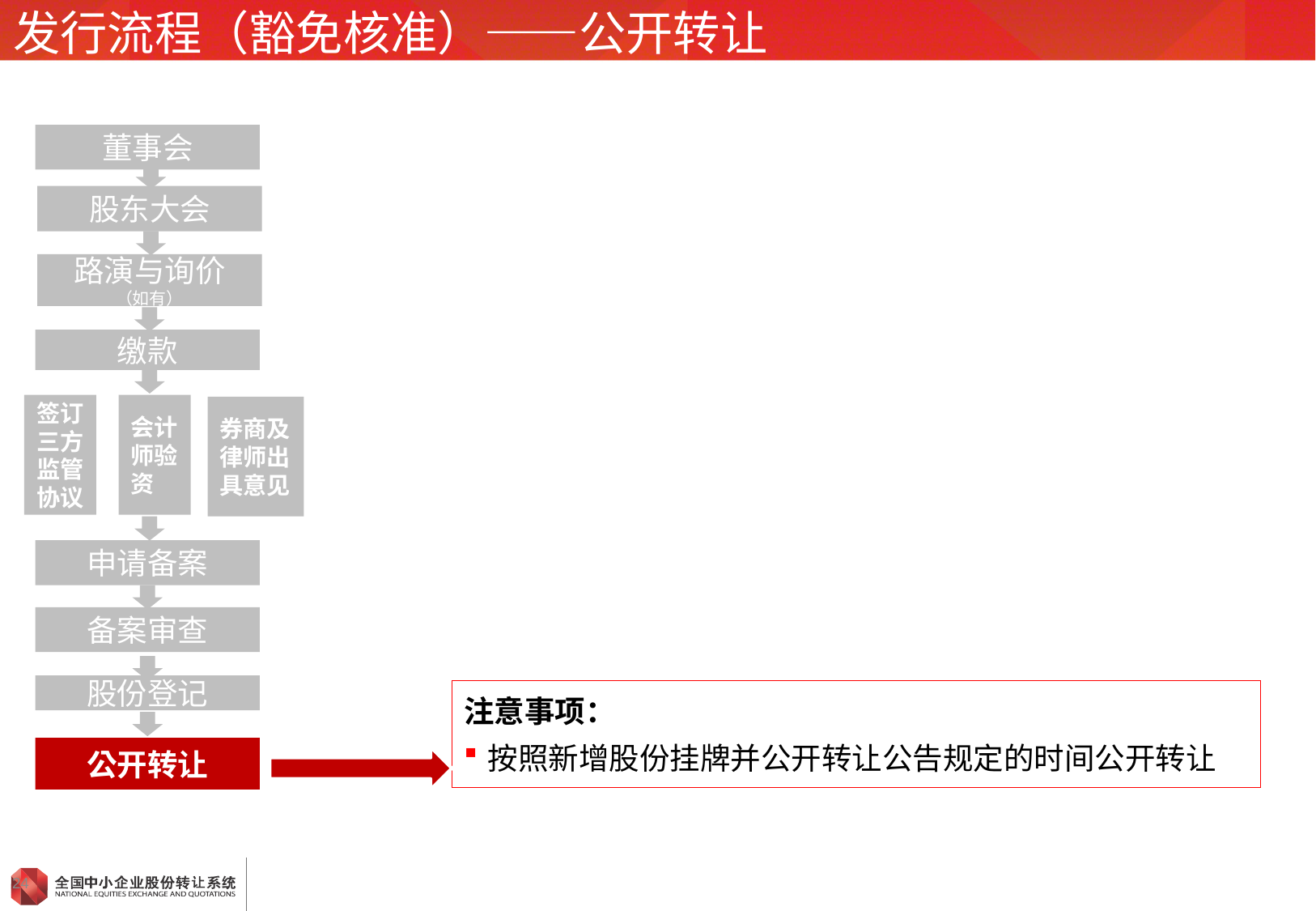

# 发行流程（豁免核准）——公开转让
董事会

股东大会

路演与询价
（如有）

缴款

签订三方
监管协议
会计师验资
券商及律师出具意见

申请备案

备案审查

股份登记
注意事项：
按照新增股份挂牌并公开转让公告规定的时间公开转让

公开转让

24